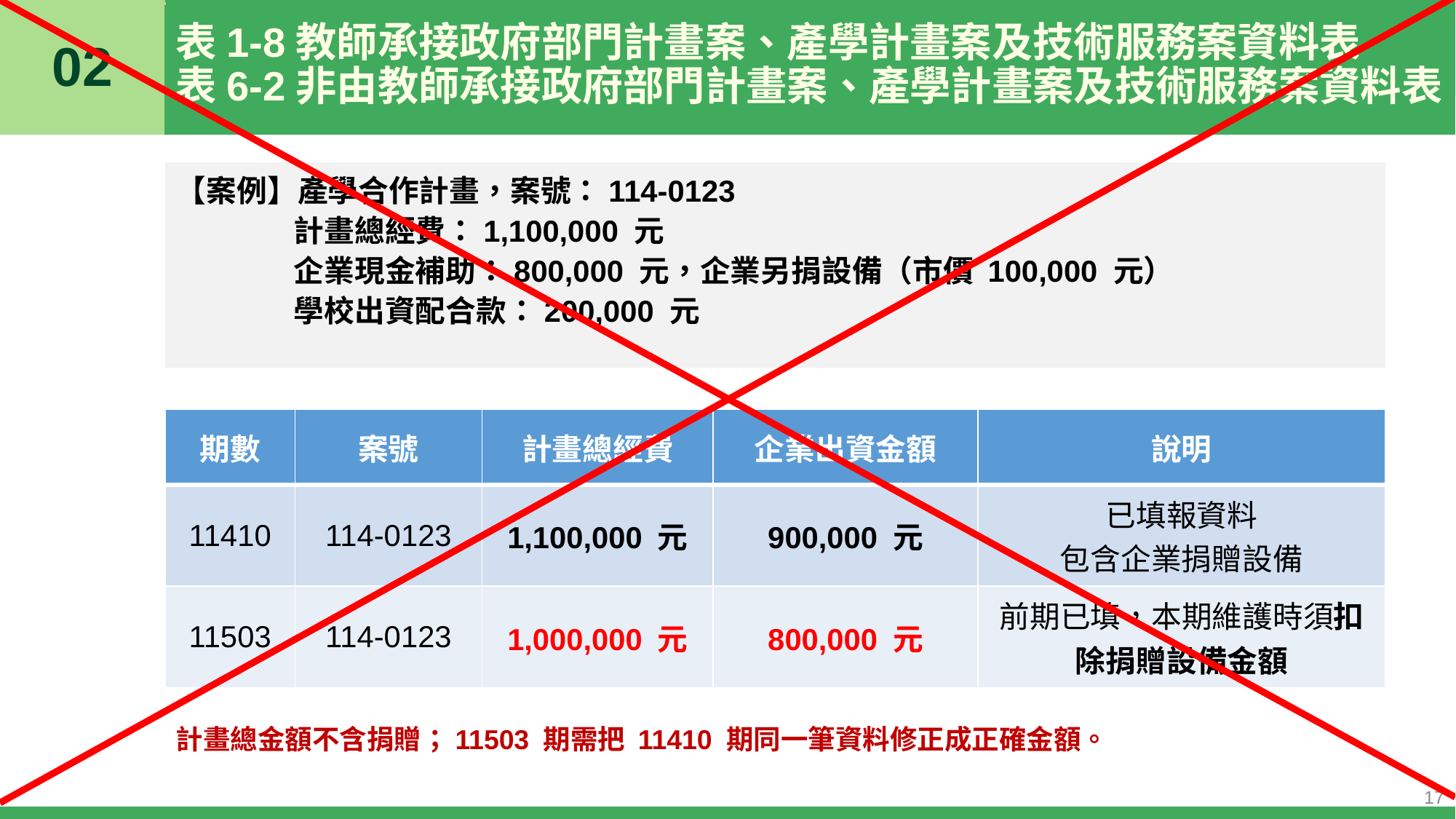

02
# 表1-8教師承接政府部門計畫案、產學計畫案及技術服務案資料表 表6-2非由教師承接政府部門計畫案、產學計畫案及技術服務案資料表

【案例】產學合作計畫，案號：114-0123
計畫總經費：1,100,000 元
企業現金補助：800,000 元，企業另捐設備（市價 100,000 元）
學校出資配合款：200,000 元
| 期數 | 案號 | 計畫總經費 | 企業出資金額 | 說明 |
| --- | --- | --- | --- | --- |
| 11410 | 114-0123 | 1,100,000 元 | 900,000 元 | 已填報資料 包含企業捐贈設備 |
| 11503 | 114-0123 | 1,000,000 元 | 800,000 元 | 前期已填，本期維護時須扣除捐贈設備金額 |
計畫總金額不含捐贈；11503 期需把 11410 期同一筆資料修正成正確金額。
17